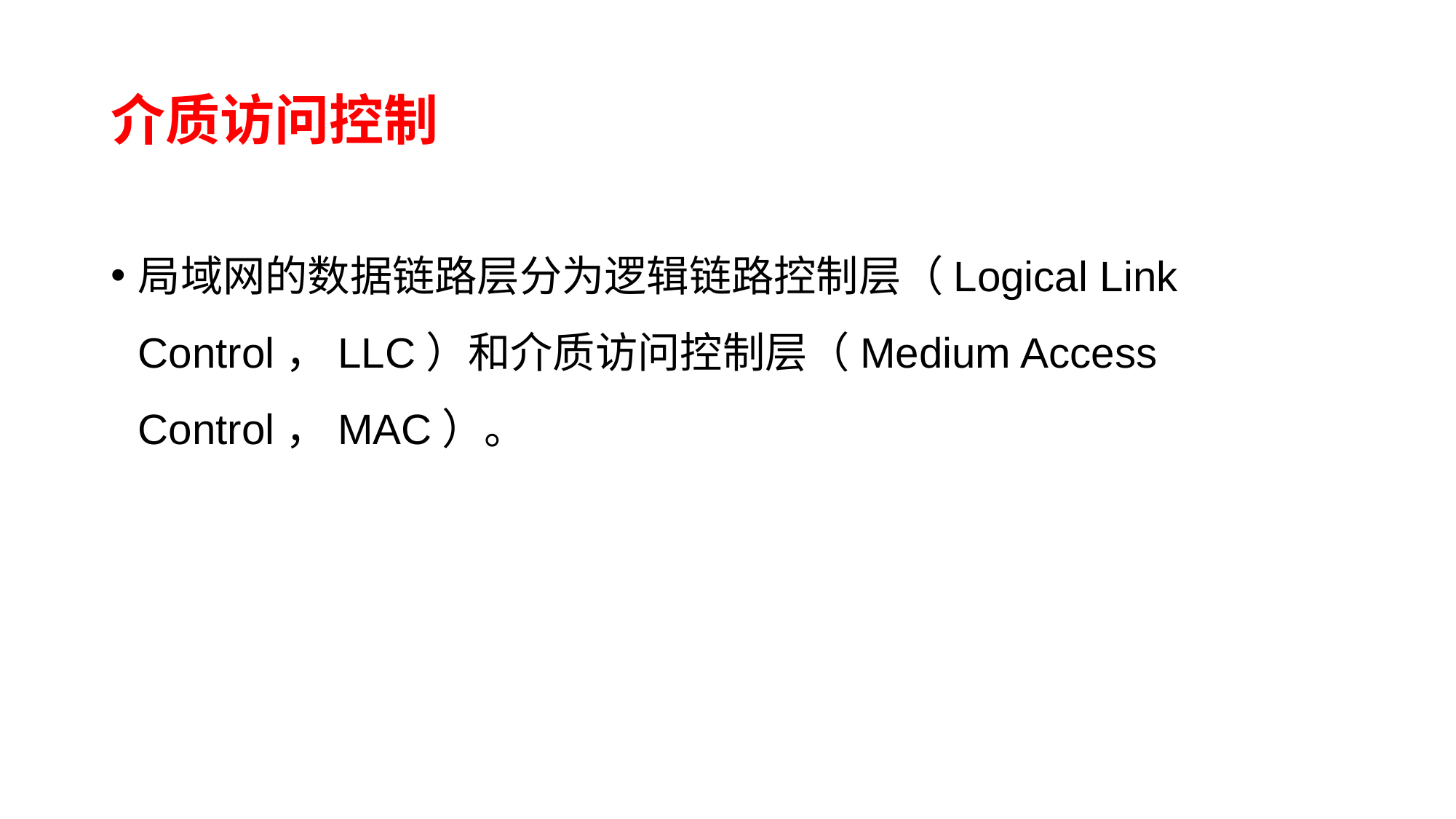

# 介质访问控制
局域网的数据链路层分为逻辑链路控制层（Logical Link Control，LLC）和介质访问控制层（Medium Access Control，MAC）。